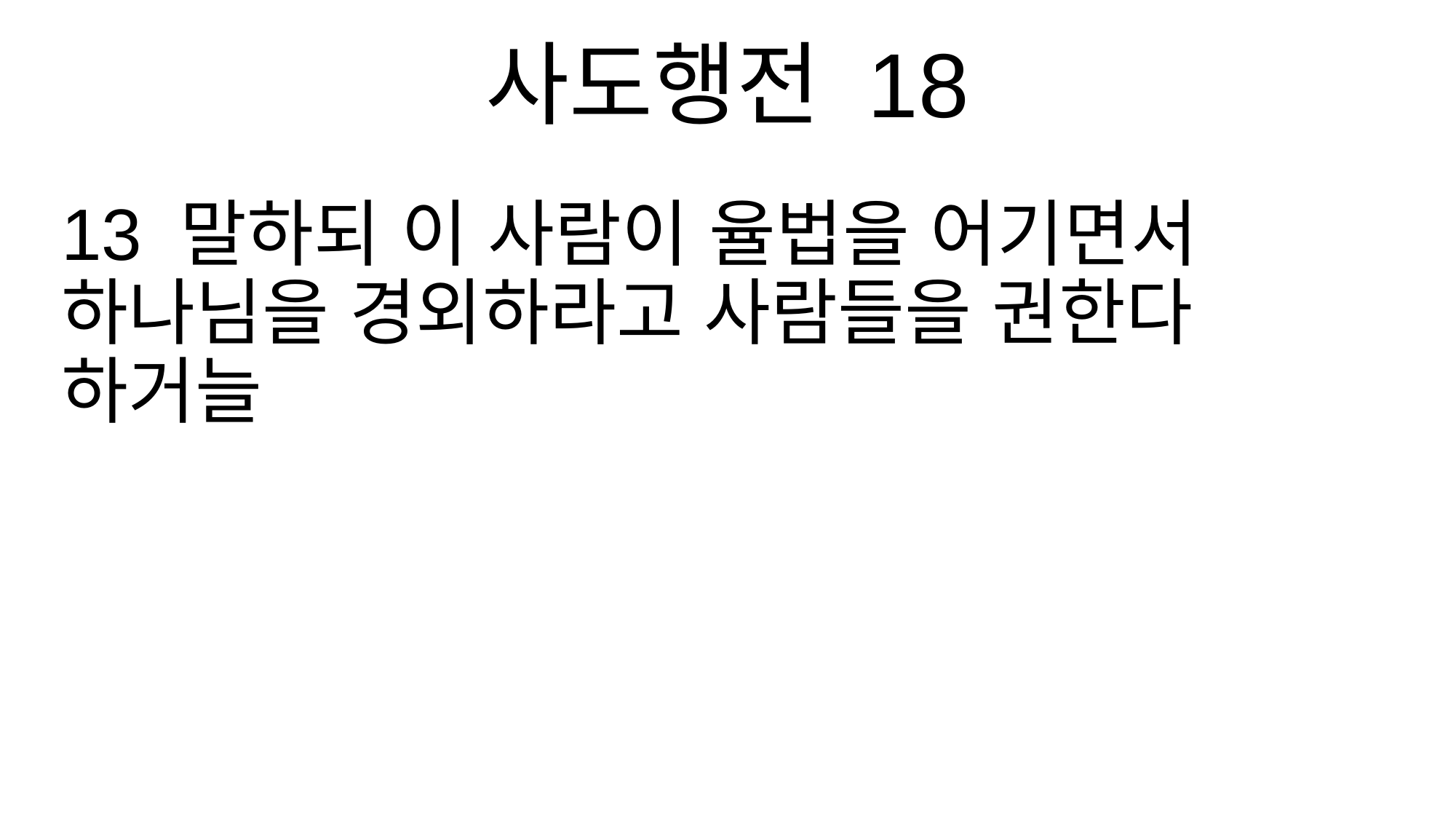

사도행전 18
13 말하되 이 사람이 율법을 어기면서 하나님을 경외하라고 사람들을 권한다 하거늘